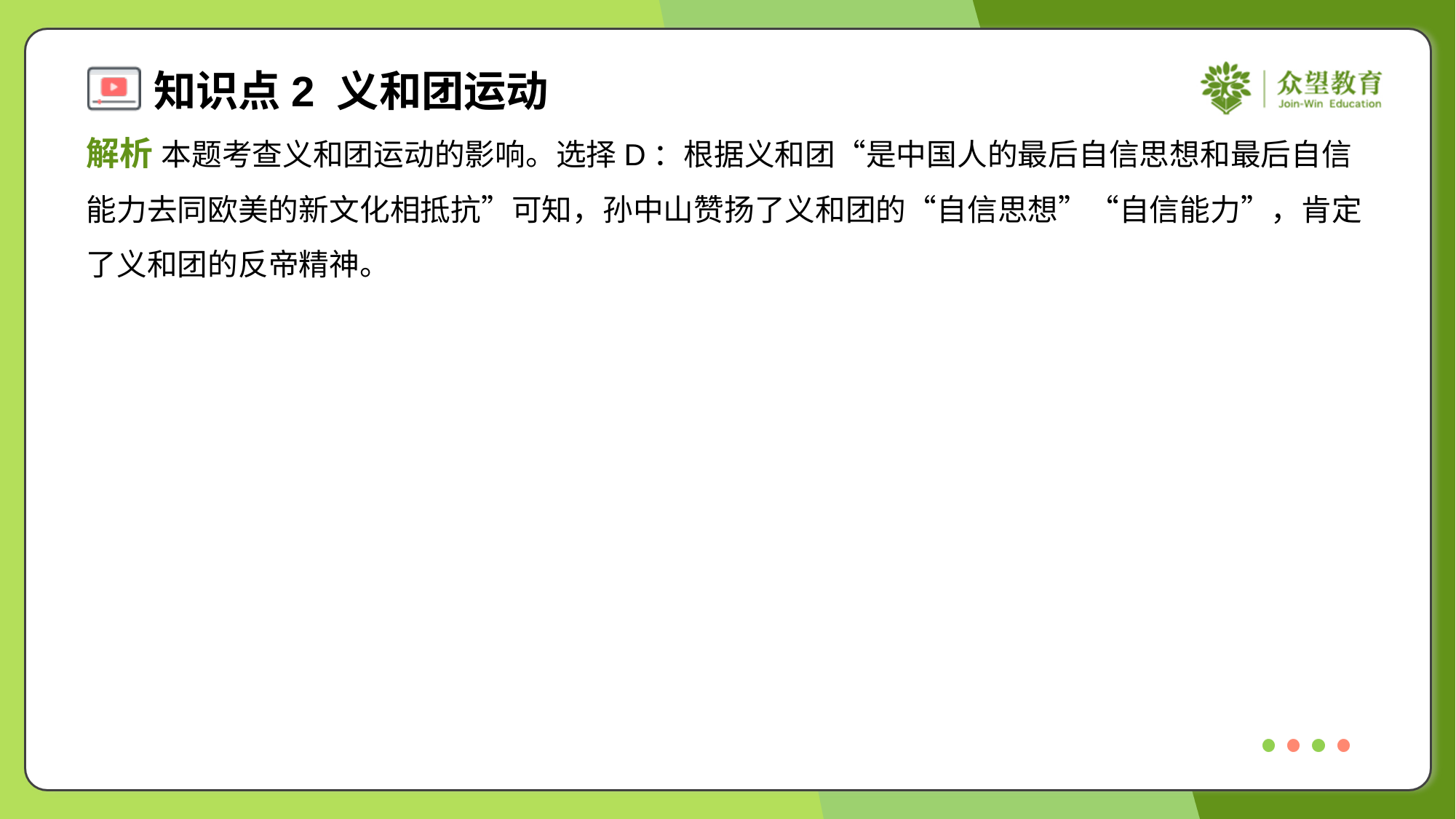

解析 本题考查义和团运动的影响。选择D：根据义和团“是中国人的最后自信思想和最后自信
能力去同欧美的新文化相抵抗”可知，孙中山赞扬了义和团的“自信思想”“自信能力”，肯定
了义和团的反帝精神。